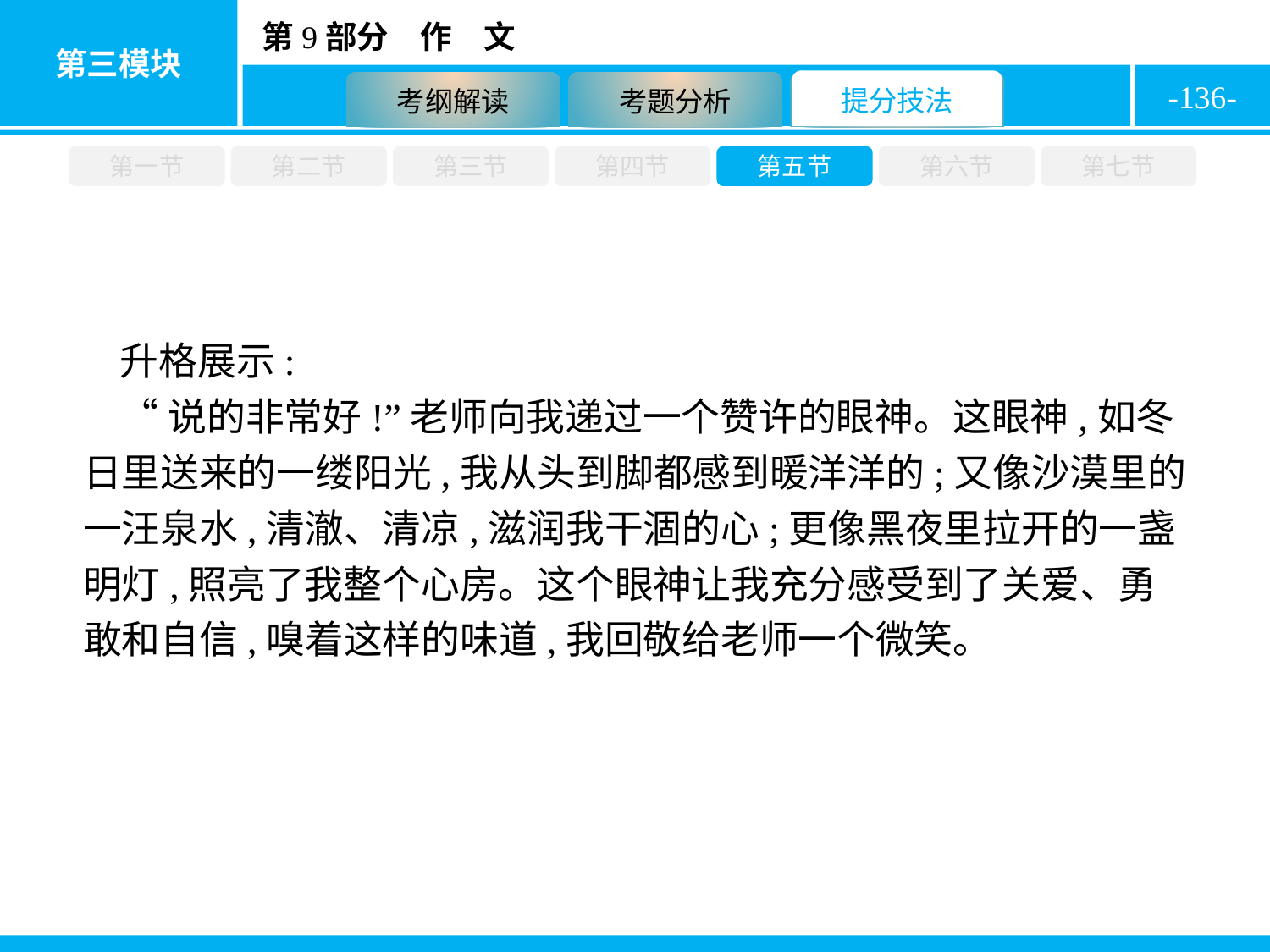

-136-
第一节
第二节
第三节
第四节
第五节
第六节
第七节
升格展示:
“说的非常好!”老师向我递过一个赞许的眼神。这眼神,如冬日里送来的一缕阳光,我从头到脚都感到暖洋洋的;又像沙漠里的一汪泉水,清澈、清凉,滋润我干涸的心;更像黑夜里拉开的一盏明灯,照亮了我整个心房。这个眼神让我充分感受到了关爱、勇敢和自信,嗅着这样的味道,我回敬给老师一个微笑。